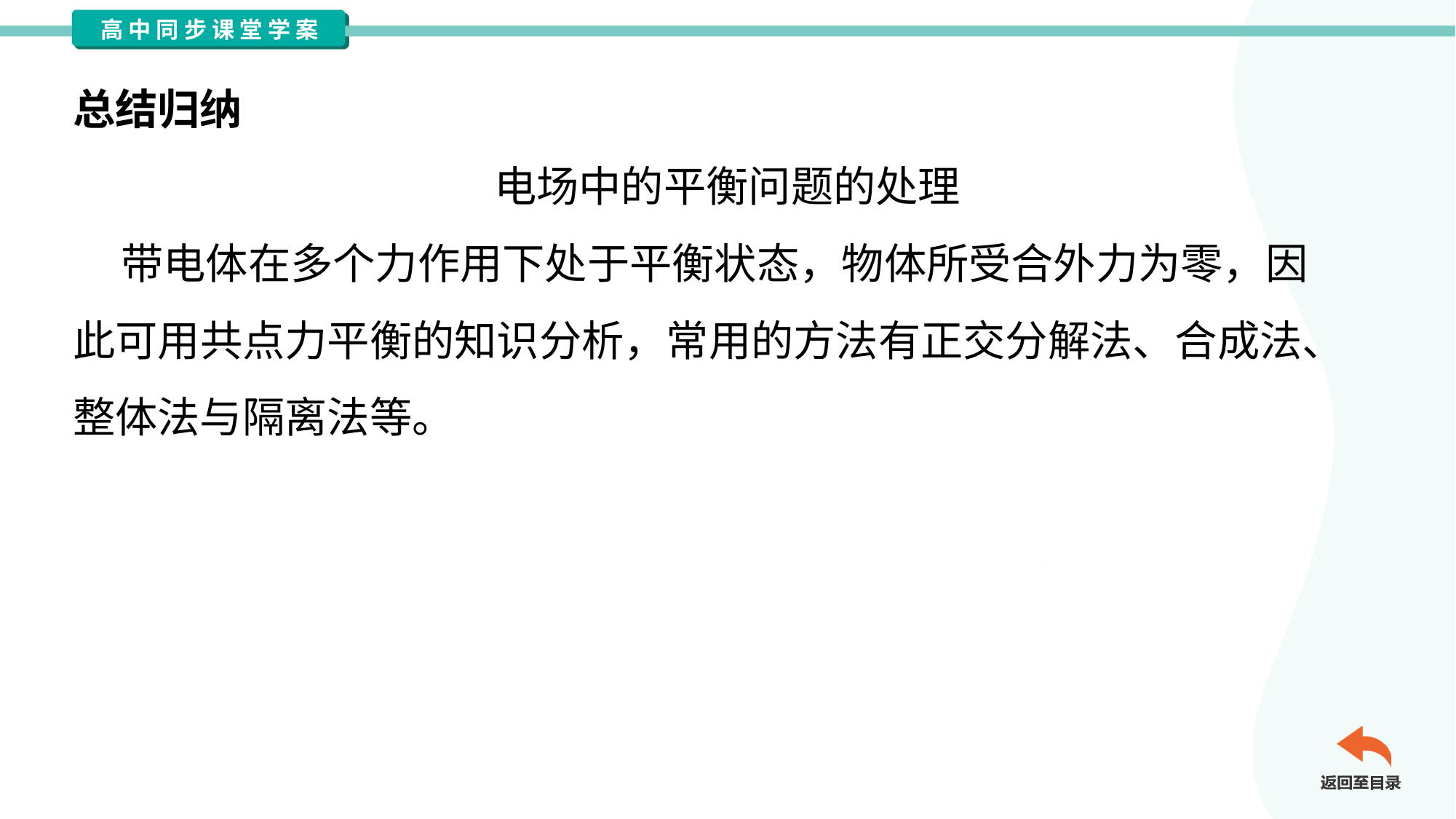

总结归纳
电场中的平衡问题的处理
    带电体在多个力作用下处于平衡状态，物体所受合外力为零，因
此可用共点力平衡的知识分析，常用的方法有正交分解法、合成法、
整体法与隔离法等。